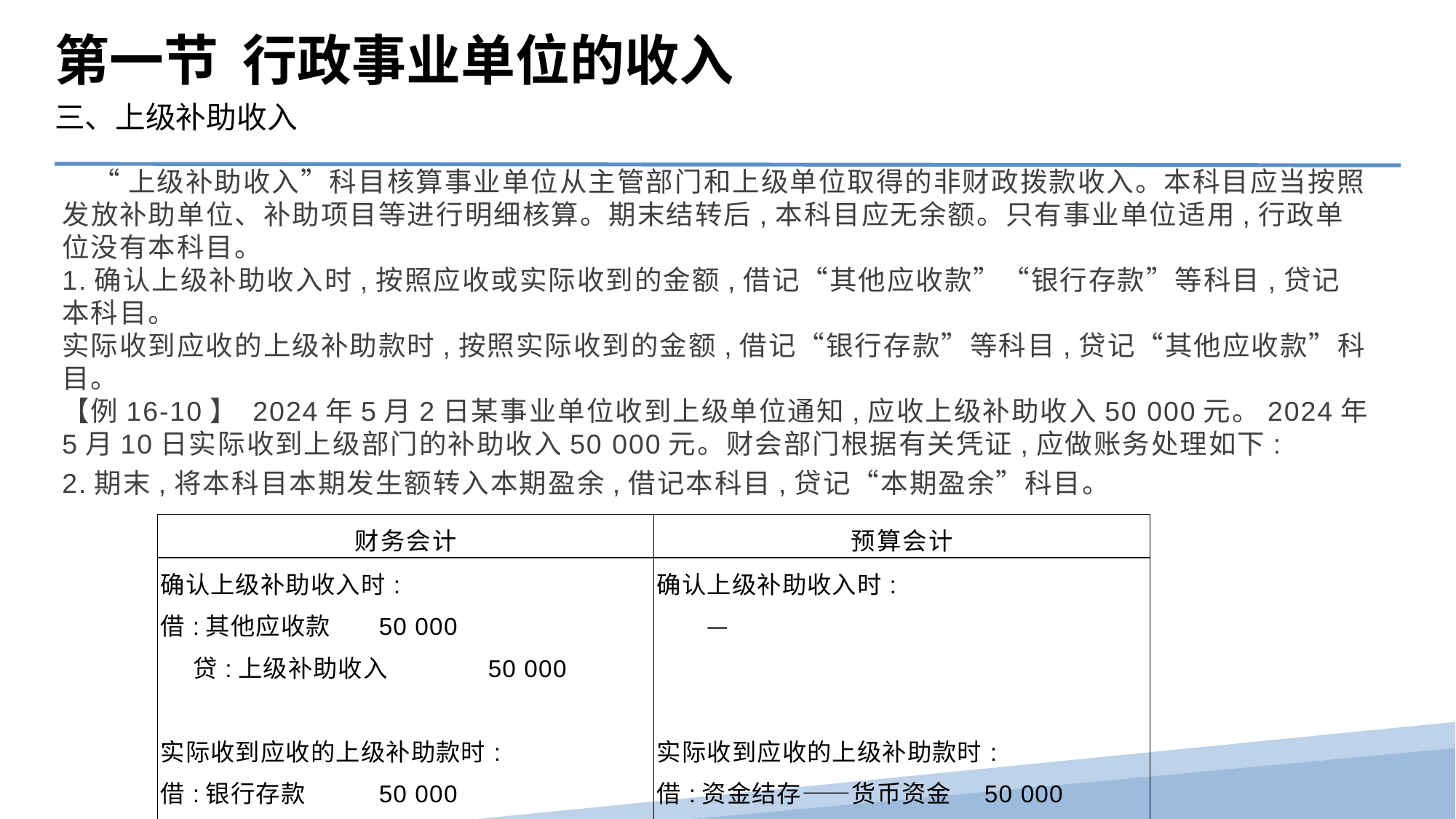

第一节  行政事业单位的收入
三、上级补助收入
    “上级补助收入”科目核算事业单位从主管部门和上级单位取得的非财政拨款收入。本科目应当按照发放补助单位、补助项目等进行明细核算。期末结转后,本科目应无余额。只有事业单位适用,行政单位没有本科目。
1.确认上级补助收入时,按照应收或实际收到的金额,借记“其他应收款”“银行存款”等科目,贷记本科目。
实际收到应收的上级补助款时,按照实际收到的金额,借记“银行存款”等科目,贷记“其他应收款”科目。
【例16-10】 2024年5月2日某事业单位收到上级单位通知,应收上级补助收入50 000元。2024年5月10日实际收到上级部门的补助收入50 000元。财会部门根据有关凭证,应做账务处理如下:
2.期末,将本科目本期发生额转入本期盈余,借记本科目,贷记“本期盈余”科目。
| 财务会计 | 预算会计 |
| --- | --- |
| 确认上级补助收入时: 借:其他应收款 50 000 贷:上级补助收入 50 000 　 实际收到应收的上级补助款时: 借:银行存款 50 000 贷:其他应收款 50 000 | 确认上级补助收入时: 　　— 　 　 实际收到应收的上级补助款时: 借:资金结存——货币资金 50 000 贷:上级补助预算收入 50 000 |